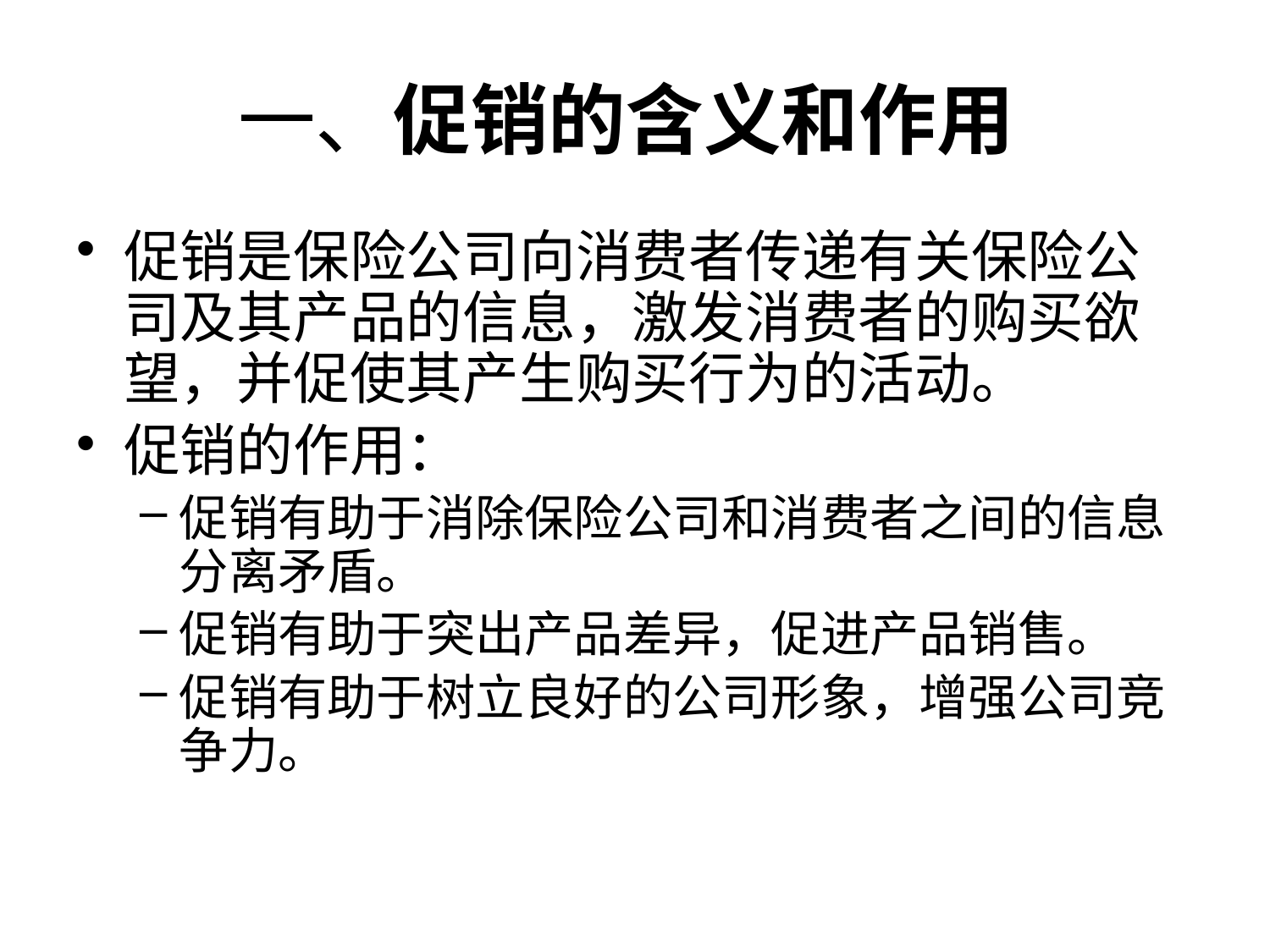

# 一、促销的含义和作用
促销是保险公司向消费者传递有关保险公司及其产品的信息，激发消费者的购买欲望，并促使其产生购买行为的活动。
促销的作用：
促销有助于消除保险公司和消费者之间的信息分离矛盾。
促销有助于突出产品差异，促进产品销售。
促销有助于树立良好的公司形象，增强公司竞争力。